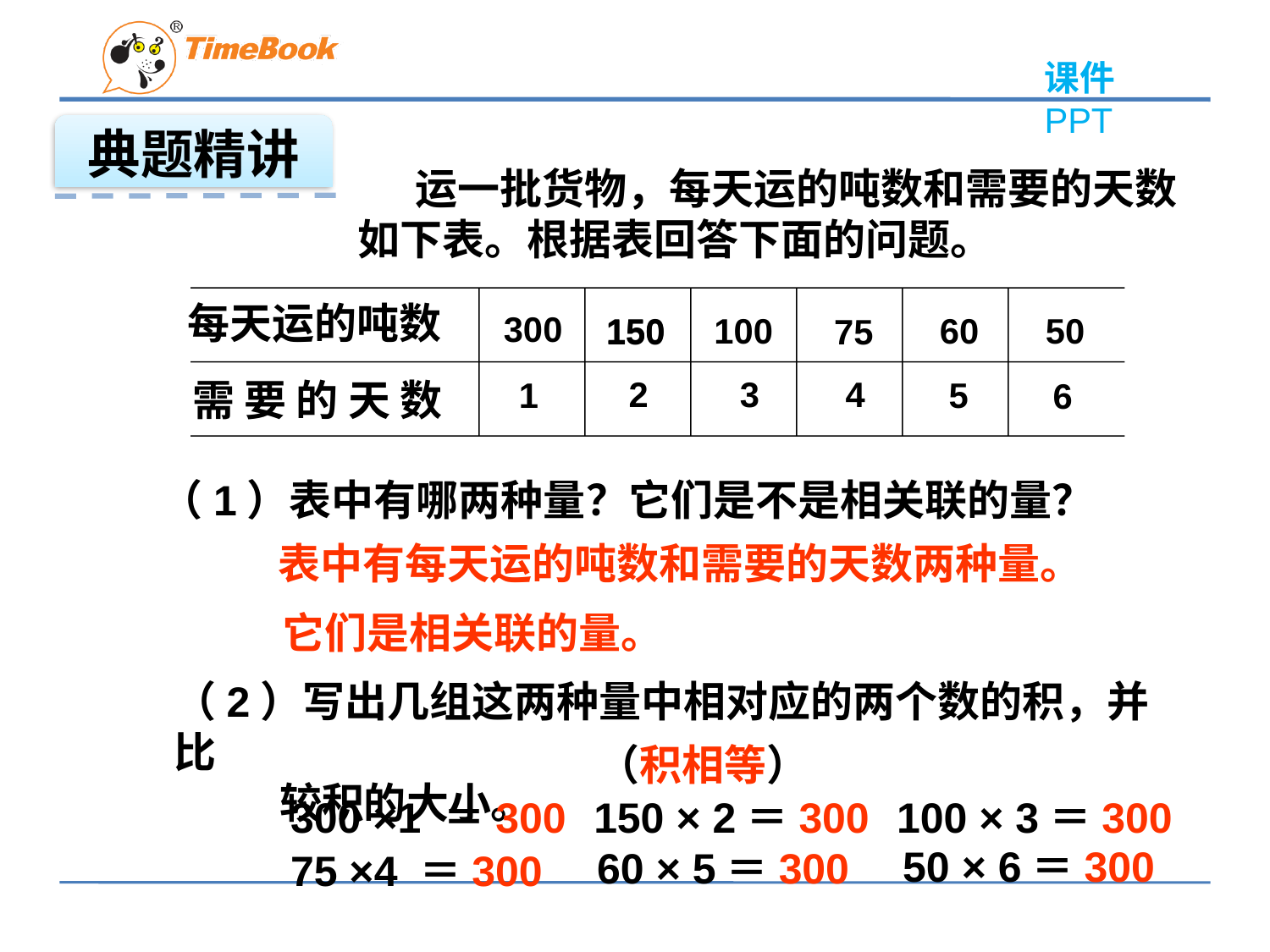

典题精讲
     运一批货物，每天运的吨数和需要的天数如下表。根据表回答下面的问题。

每天运的吨数
300
150
100
60
50
150
75

3
4
2
1
5
需 要 的 天 数
6

（1）表中有哪两种量？它们是不是相关联的量？
表中有每天运的吨数和需要的天数两种量。
它们是相关联的量。
（2）写出几组这两种量中相对应的两个数的积，并比
          较积的大小。
（积相等）
300 ×1 ＝300
150 × 2＝300
100 × 3＝300
50 × 6＝300
60 × 5＝300
75 ×4 ＝300